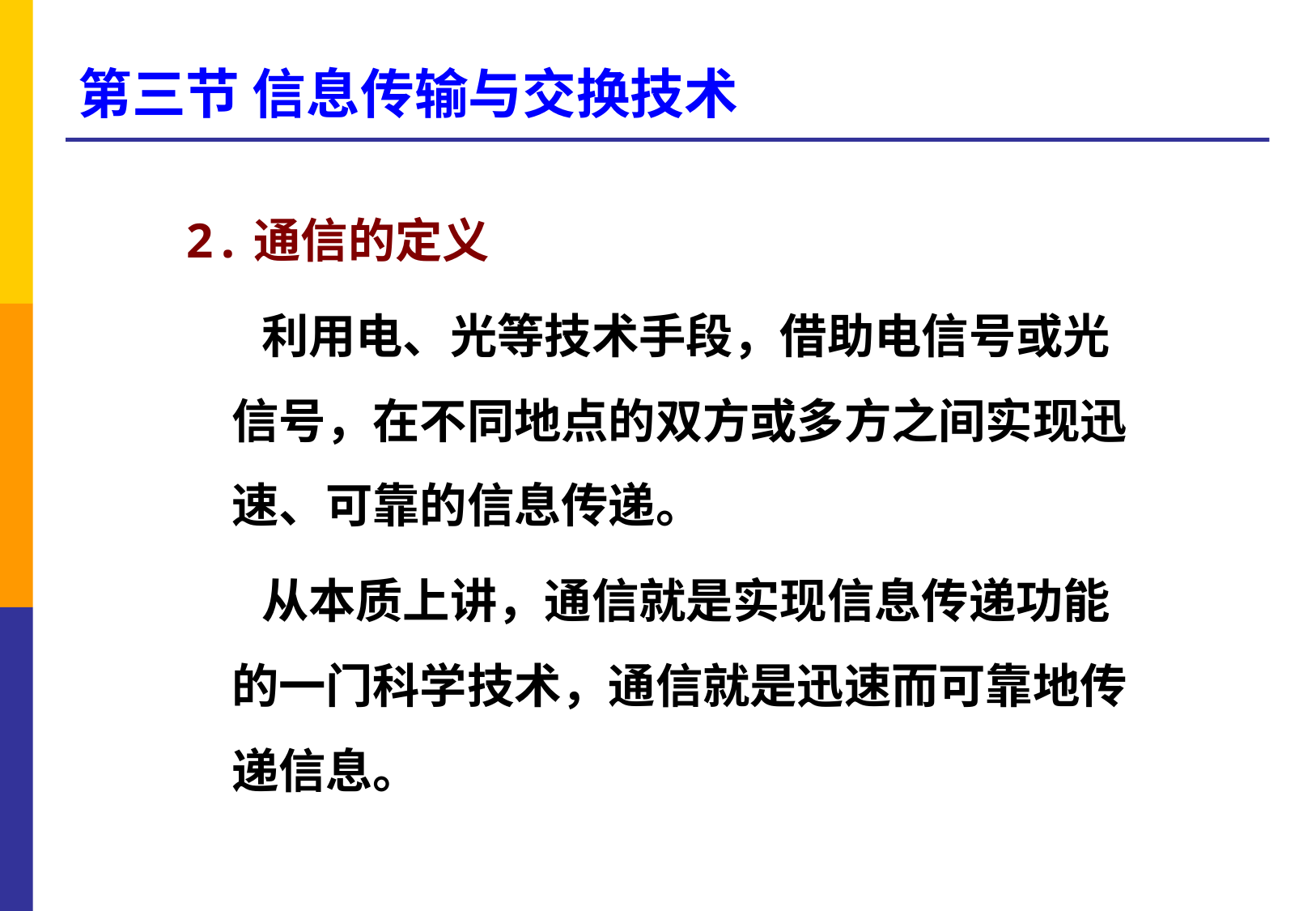

# 第三节 信息传输与交换技术
2.通信的定义
      利用电、光等技术手段，借助电信号或光信号，在不同地点的双方或多方之间实现迅速、可靠的信息传递。
      从本质上讲，通信就是实现信息传递功能的一门科学技术，通信就是迅速而可靠地传递信息。